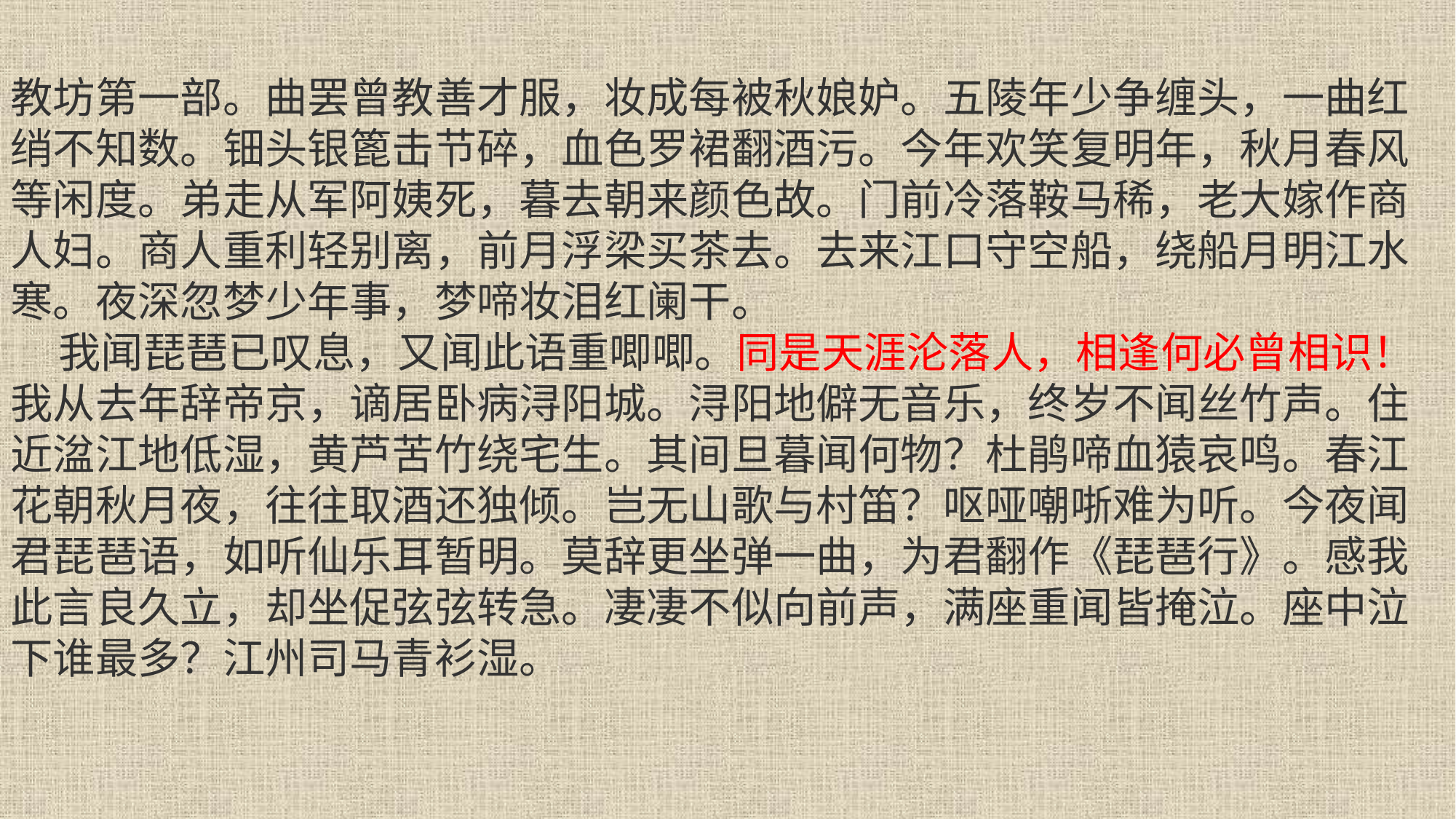

教坊第一部。曲罢曾教善才服，妆成每被秋娘妒。五陵年少争缠头，一曲红绡不知数。钿头银篦击节碎，血色罗裙翻酒污。今年欢笑复明年，秋月春风等闲度。弟走从军阿姨死，暮去朝来颜色故。门前冷落鞍马稀，老大嫁作商
人妇。商人重利轻别离，前月浮梁买茶去。去来江口守空船，绕船月明江水寒。夜深忽梦少年事，梦啼妆泪红阑干。
    我闻琵琶已叹息，又闻此语重唧唧。同是天涯沦落人，相逢何必曾相识！我从去年辞帝京，谪居卧病浔阳城。浔阳地僻无音乐，终岁不闻丝竹声。住近湓江地低湿，黄芦苦竹绕宅生。其间旦暮闻何物？杜鹃啼血猿哀鸣。春江花朝秋月夜，往往取酒还独倾。岂无山歌与村笛？呕哑嘲哳难为听。今夜闻君琵琶语，如听仙乐耳暂明。莫辞更坐弹一曲，为君翻作《琵琶行》。感我此言良久立，却坐促弦弦转急。凄凄不似向前声，满座重闻皆掩泣。座中泣下谁最多？江州司马青衫湿。